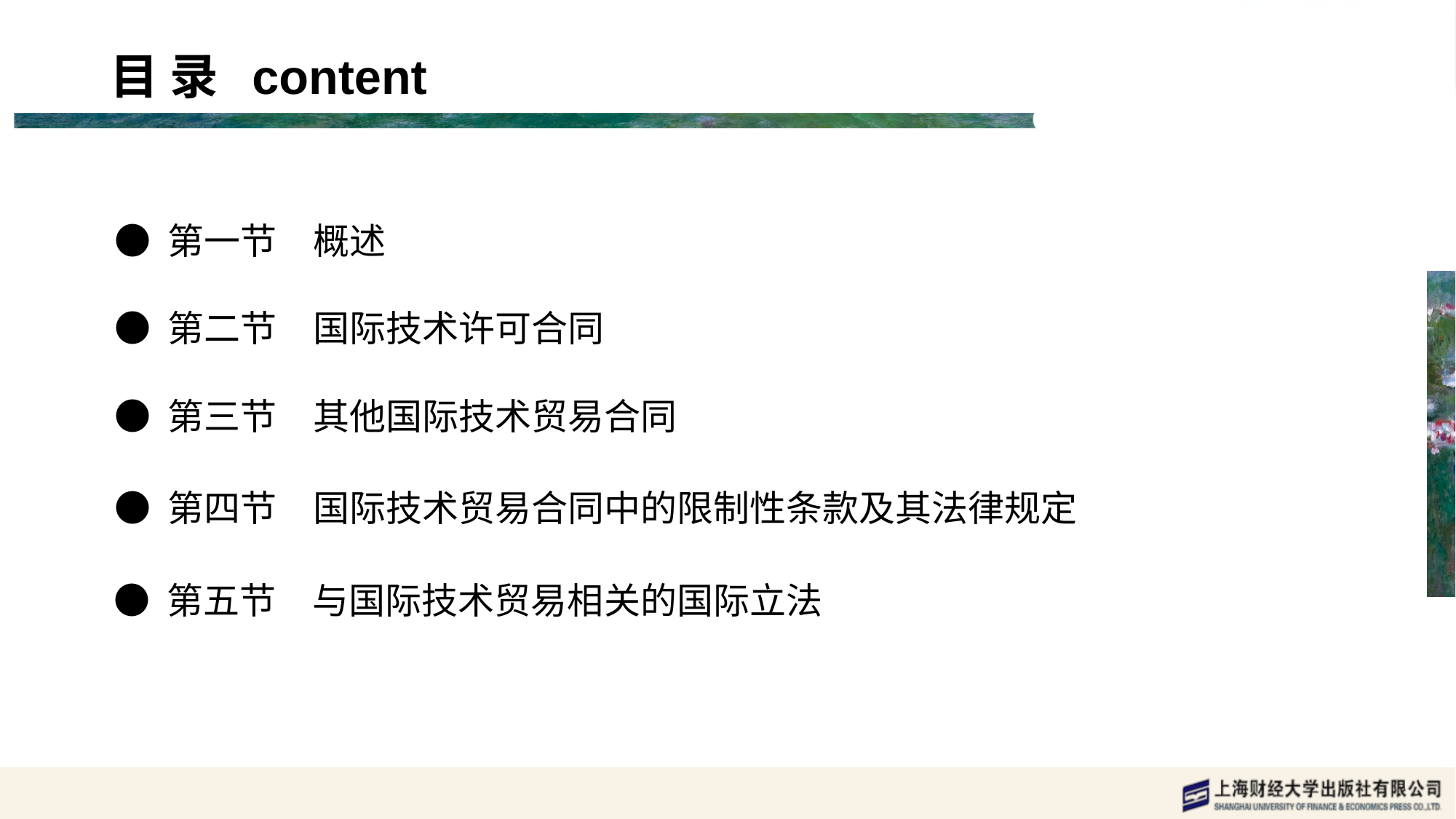

目 录  content
● 第一节　概述
● 第二节　国际技术许可合同
● 第三节　其他国际技术贸易合同
● 第四节　国际技术贸易合同中的限制性条款及其法律规定
● 第五节　与国际技术贸易相关的国际立法